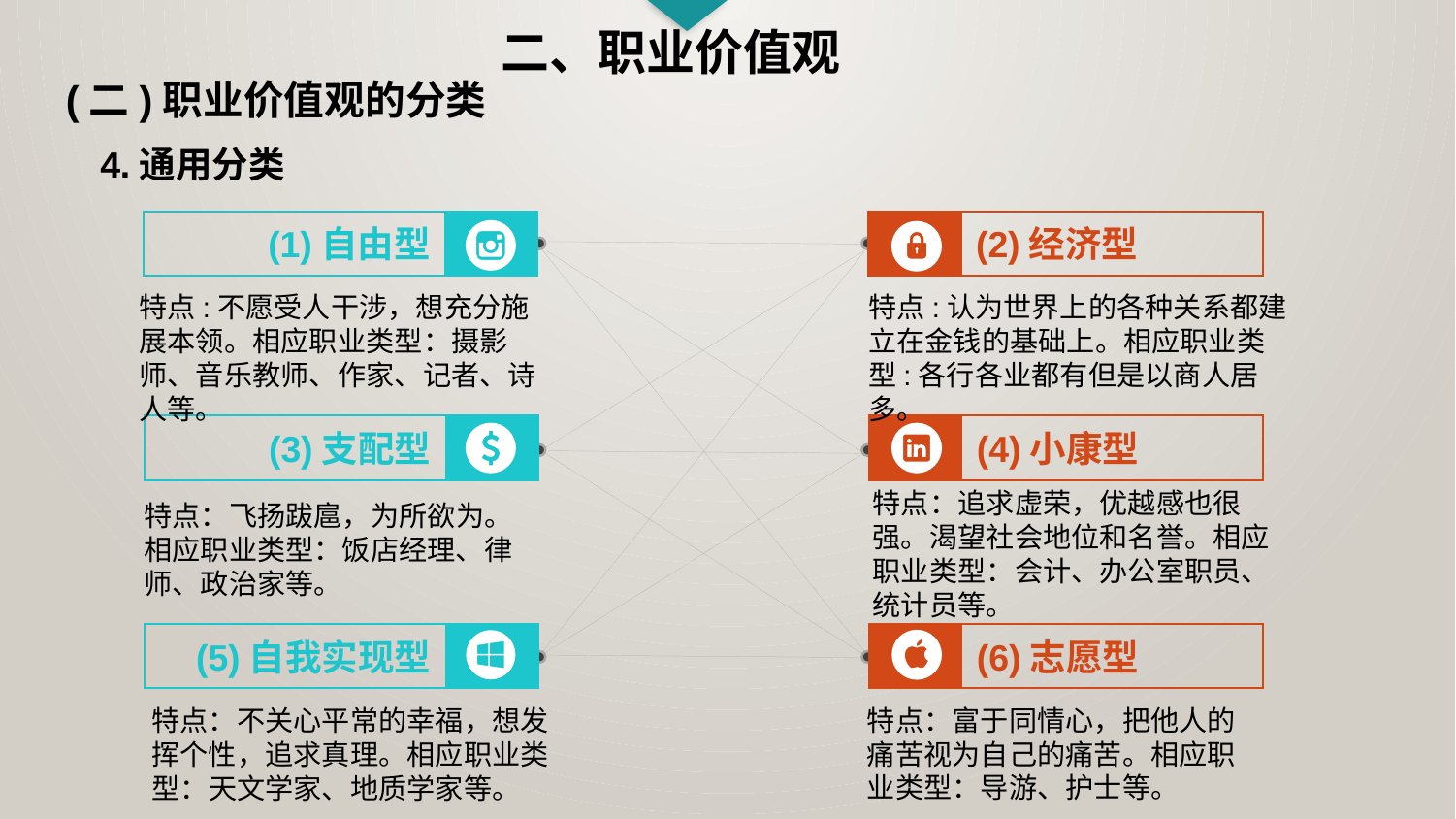

二、职业价值观
(二)职业价值观的分类
4.通用分类
(1)自由型

(2)经济型

特点:认为世界上的各种关系都建立在金钱的基础上。相应职业类型:各行各业都有但是以商人居多。

特点:不愿受人干涉，想充分施展本领。相应职业类型：摄影师、音乐教师、作家、记者、诗人等。
(3)支配型

(4)小康型

特点：追求虚荣，优越感也很强。渴望社会地位和名誉。相应职业类型：会计、办公室职员、统计员等。
特点：飞扬跋扈，为所欲为。相应职业类型：饭店经理、律师、政治家等。

(5)自我实现型

(6)志愿型

特点：富于同情心，把他人的痛苦视为自己的痛苦。相应职业类型：导游、护士等。

特点：不关心平常的幸福，想发挥个性，追求真理。相应职业类型：天文学家、地质学家等。

68